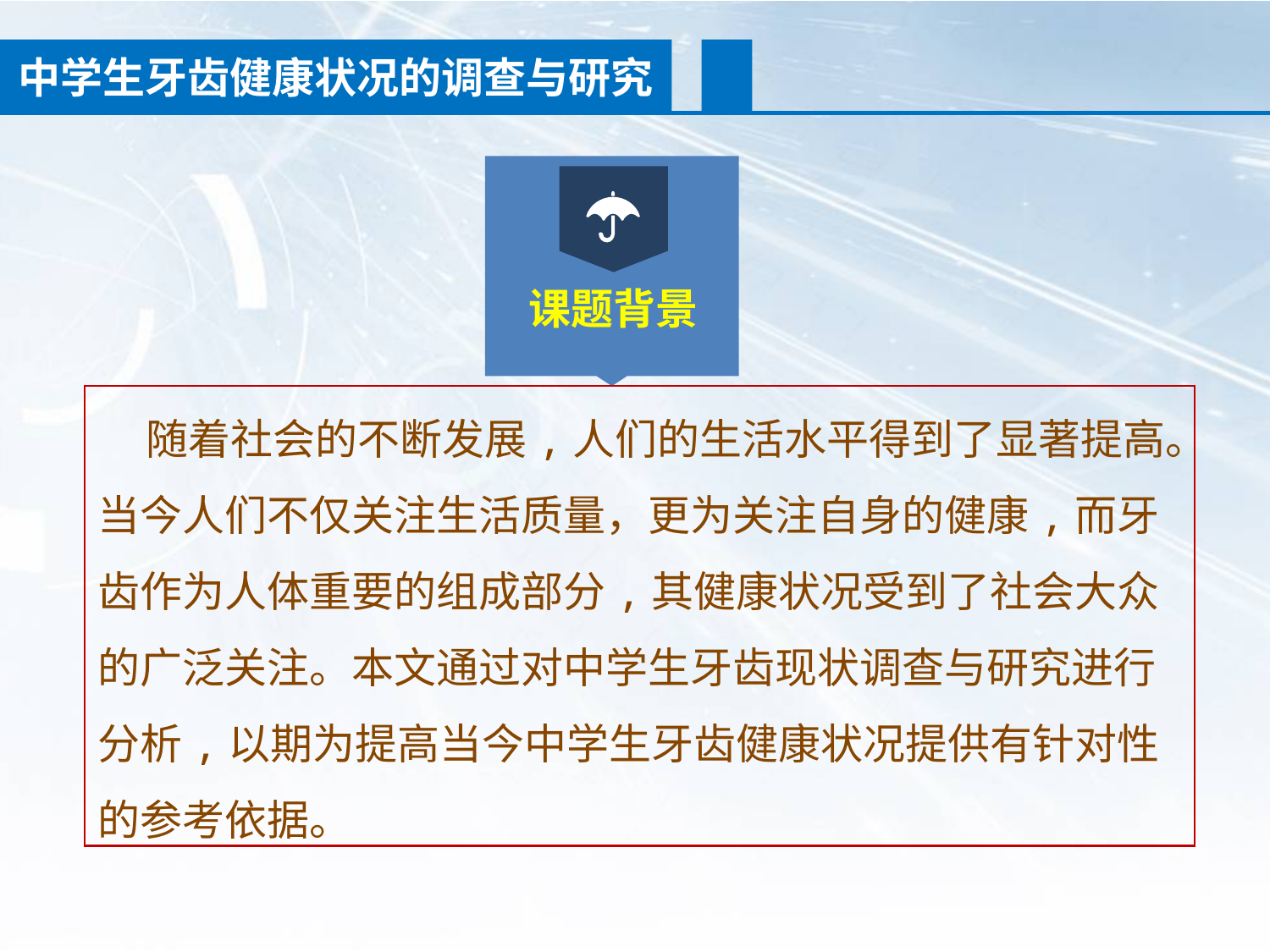

中学生牙齿健康状况的调查与研究

课题背景
    随着社会的不断发展,人们的生活水平得到了显著提高。当今人们不仅关注生活质量，更为关注自身的健康,而牙齿作为人体重要的组成部分,其健康状况受到了社会大众的广泛关注。本文通过对中学生牙齿现状调查与研究进行分析,以期为提高当今中学生牙齿健康状况提供有针对性的参考依据。